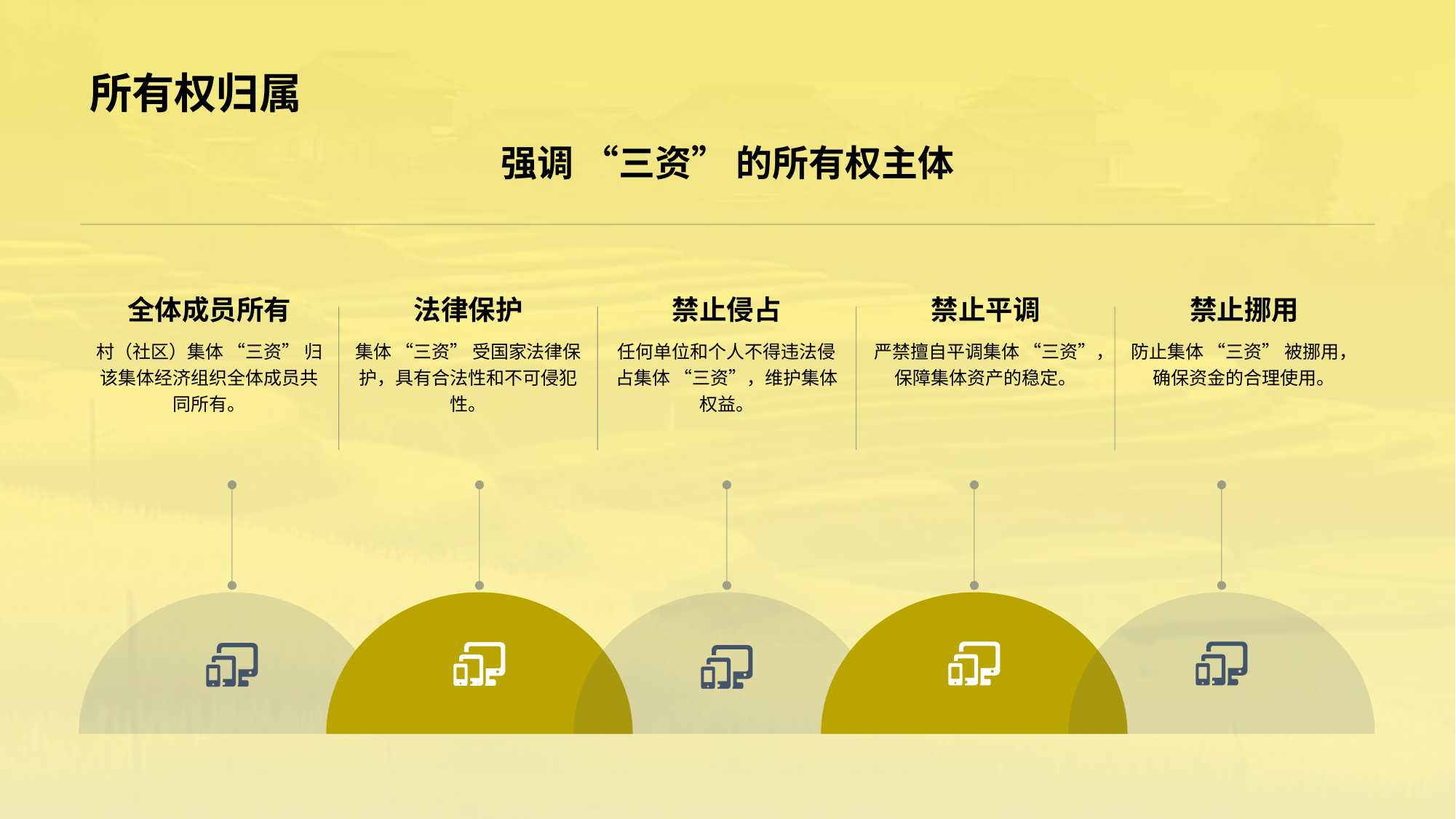

# 所有权归属
强调 “三资” 的所有权主体
全体成员所有
村（社区）集体 “三资” 归该集体经济组织全体成员共同所有。

法律保护
集体 “三资” 受国家法律保护，具有合法性和不可侵犯性。

禁止侵占
任何单位和个人不得违法侵占集体 “三资”，维护集体权益。

禁止平调
严禁擅自平调集体 “三资”，保障集体资产的稳定。

禁止挪用
防止集体 “三资” 被挪用，确保资金的合理使用。